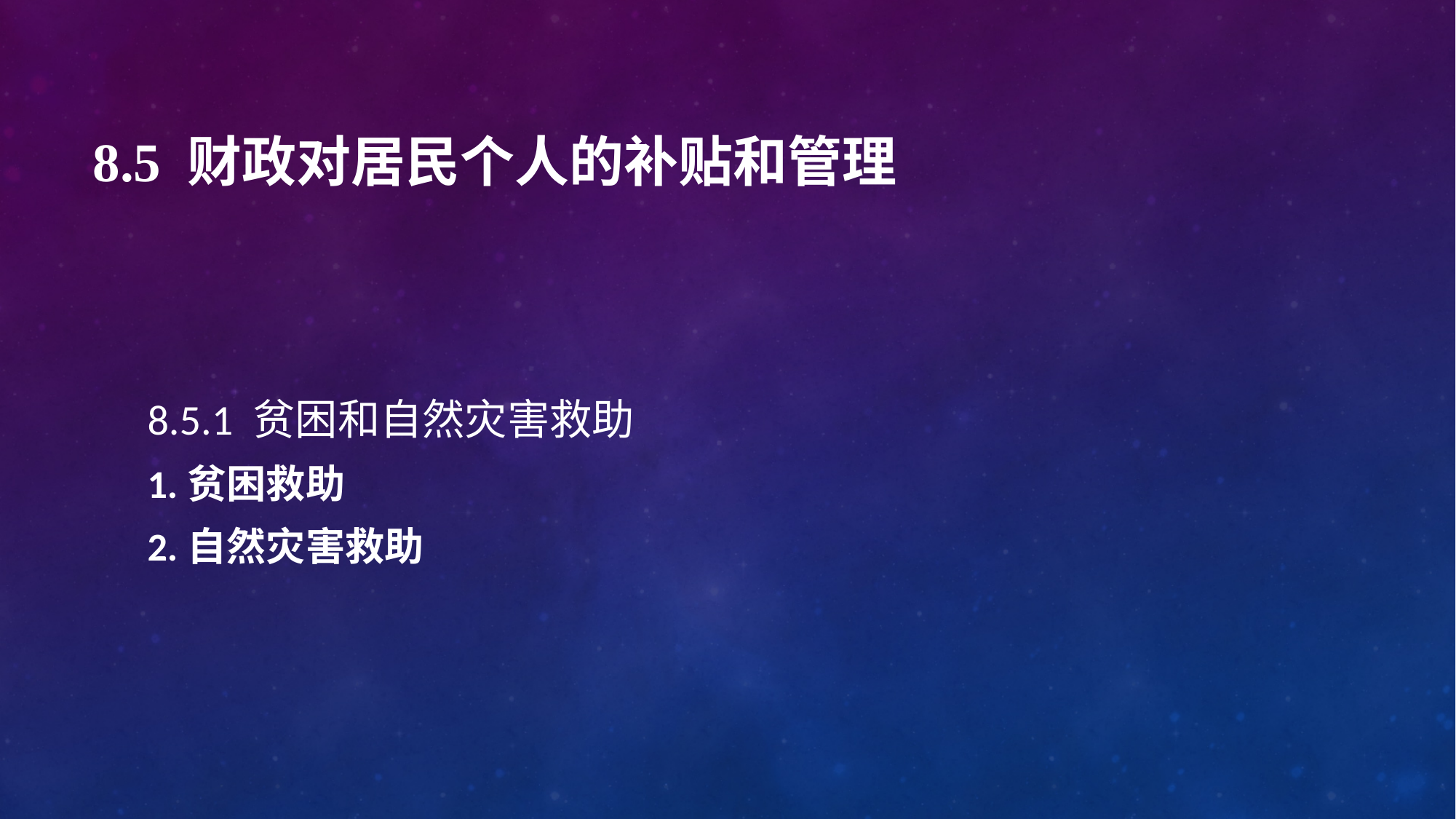

# 8.5 财政对居民个人的补贴和管理
8.5.1 贫困和自然灾害救助
1.贫困救助
2.自然灾害救助